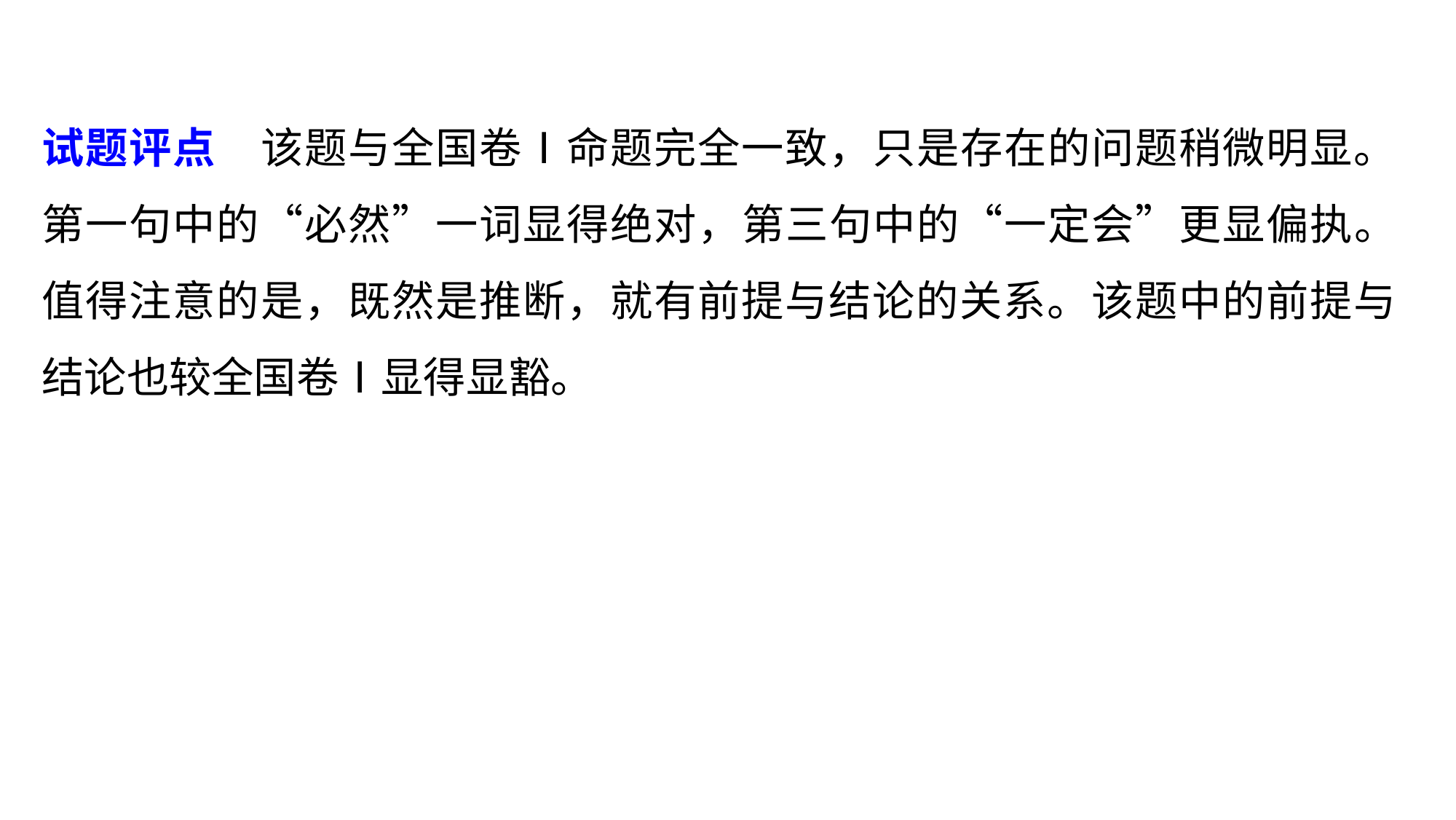

试题评点　该题与全国卷Ⅰ命题完全一致，只是存在的问题稍微明显。第一句中的“必然”一词显得绝对，第三句中的“一定会”更显偏执。值得注意的是，既然是推断，就有前提与结论的关系。该题中的前提与结论也较全国卷Ⅰ显得显豁。